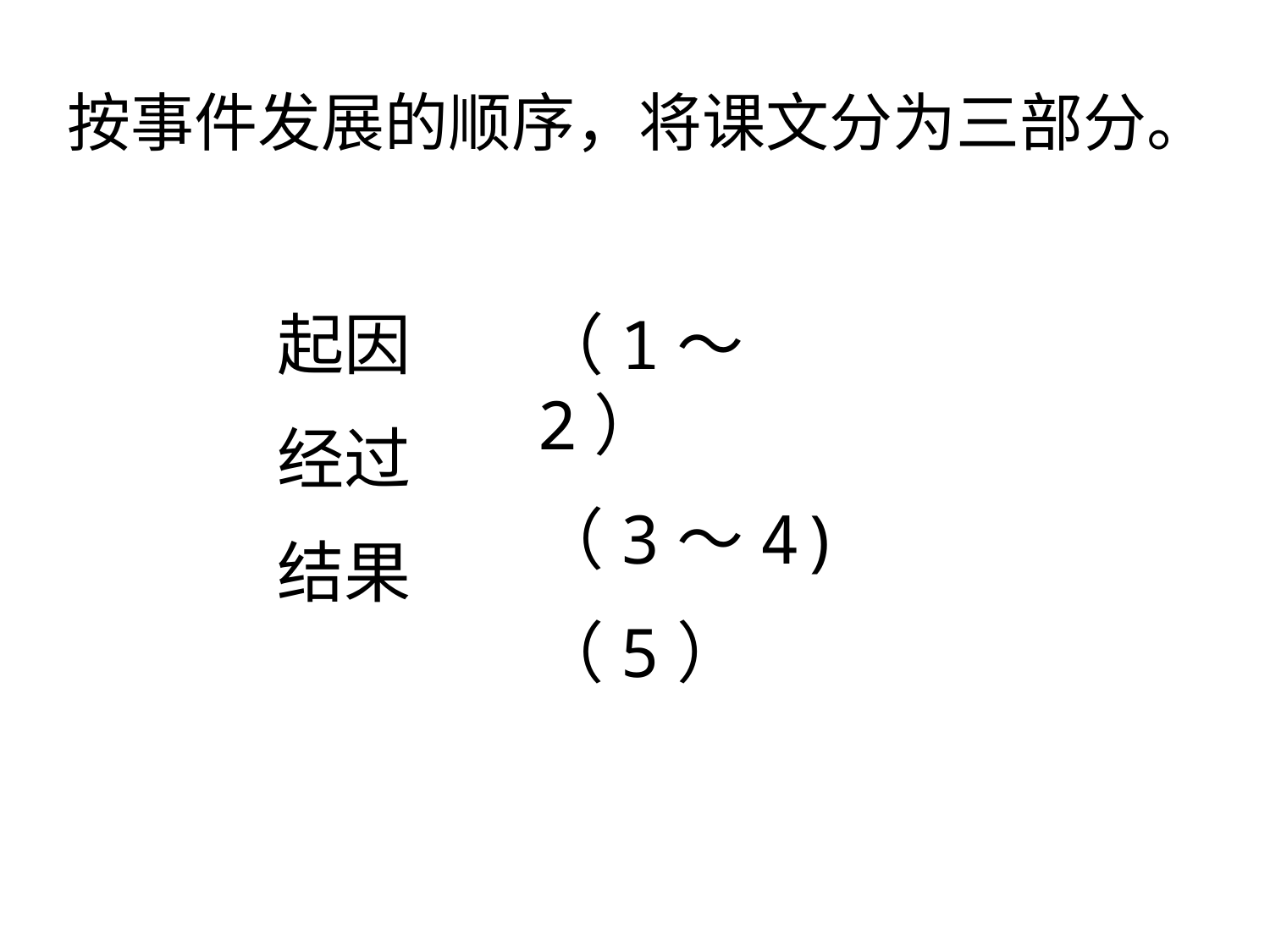

按事件发展的顺序，将课文分为三部分。
起因
经过
结果
（1～2）
（3～4)
（5）